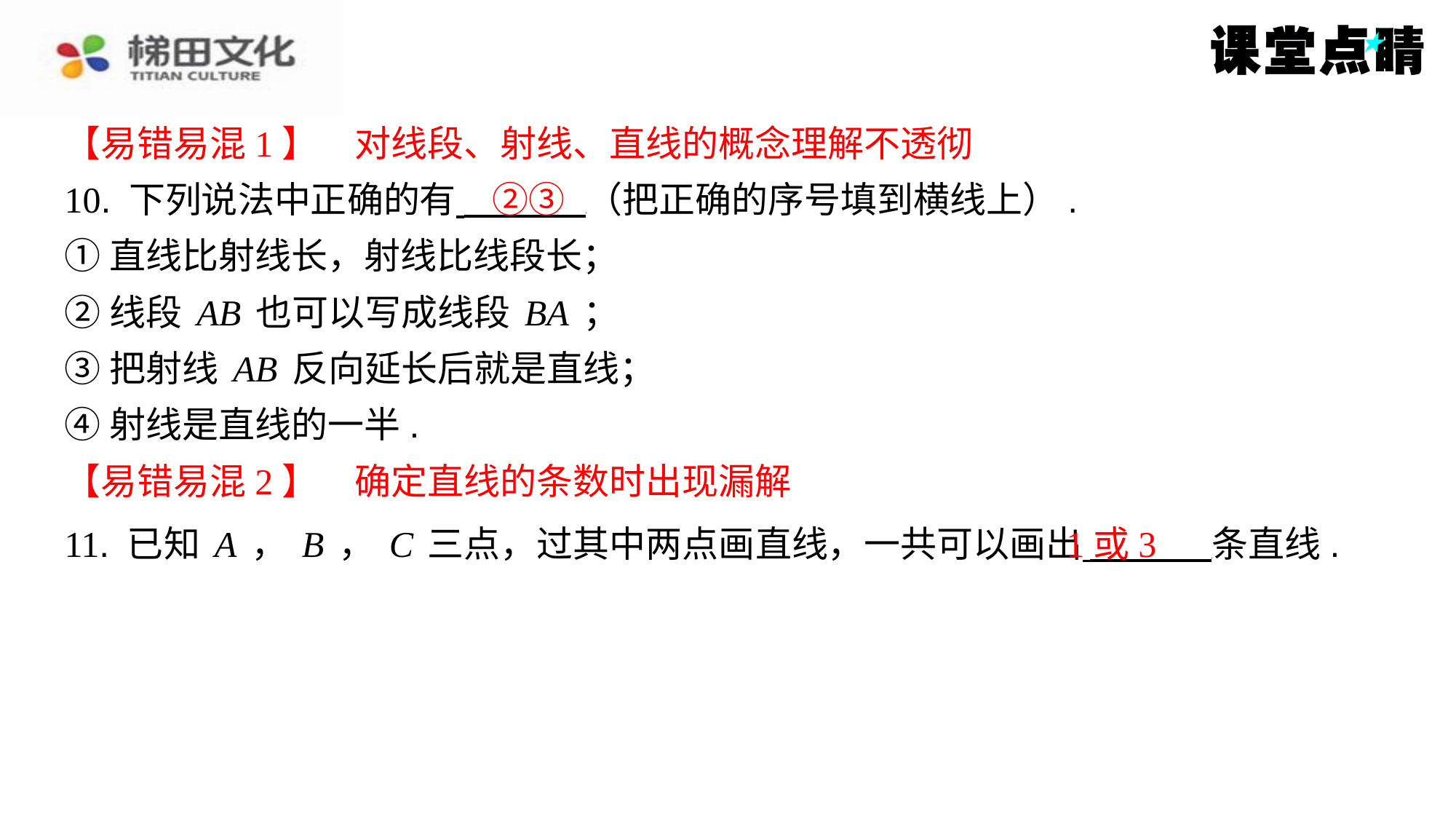

【易错易混1】　对线段、射线、直线的概念理解不透彻
10. 下列说法中正确的有                    （把正确的序号填到横线上）.
①直线比射线长，射线比线段长；
②线段AB也可以写成线段BA；
③把射线AB反向延长后就是直线；
④射线是直线的一半.
【易错易混2】　确定直线的条数时出现漏解
②③
1或3
11. 已知A，B，C三点，过其中两点画直线，一共可以画出                    条直线.